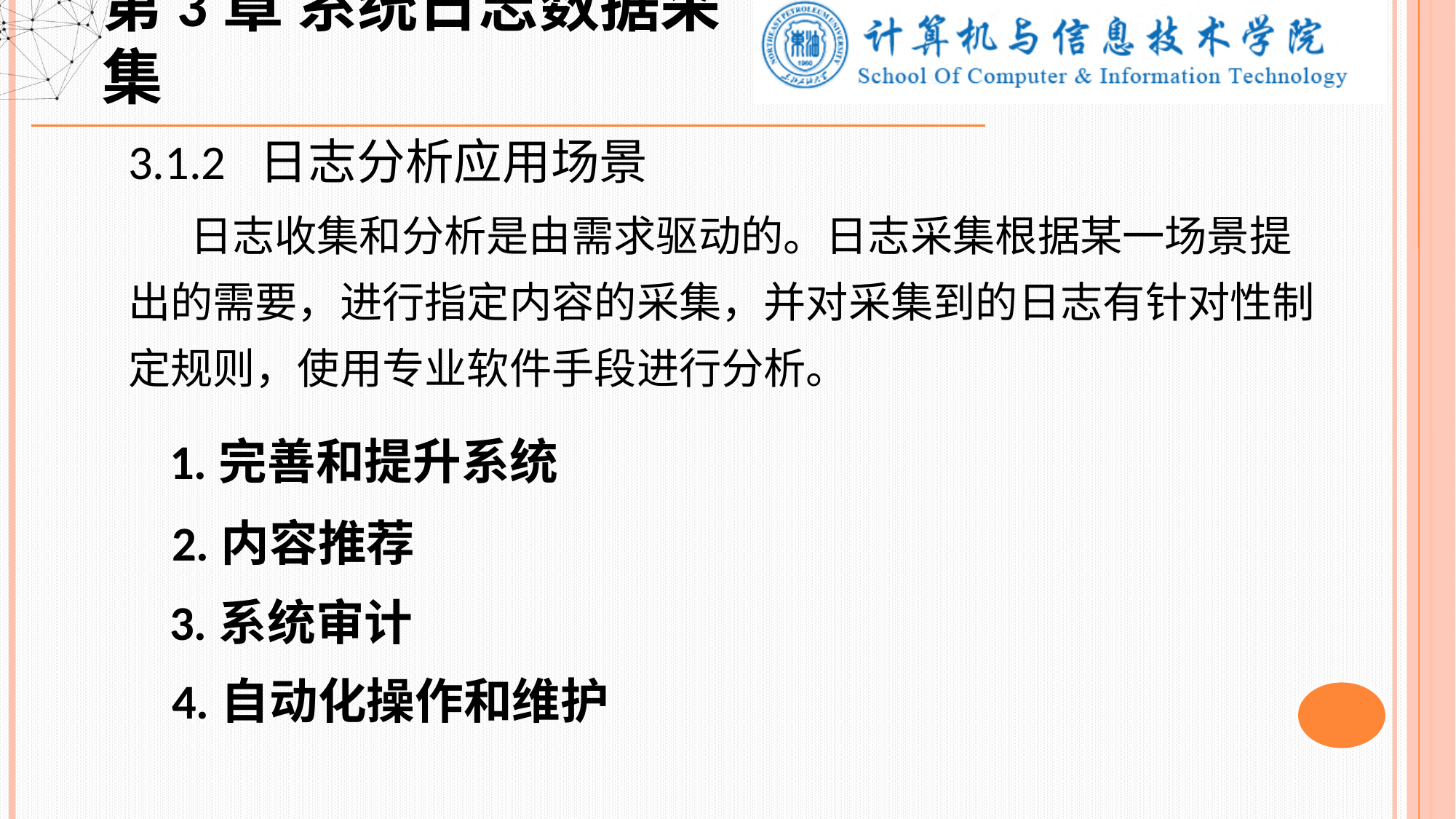

第3章 系统日志数据采集
3.1.2  日志分析应用场景
     日志收集和分析是由需求驱动的。日志采集根据某一场景提出的需要，进行指定内容的采集，并对采集到的日志有针对性制定规则，使用专业软件手段进行分析。

    1.完善和提升系统

    2.内容推荐

    3.系统审计

    4.自动化操作和维护